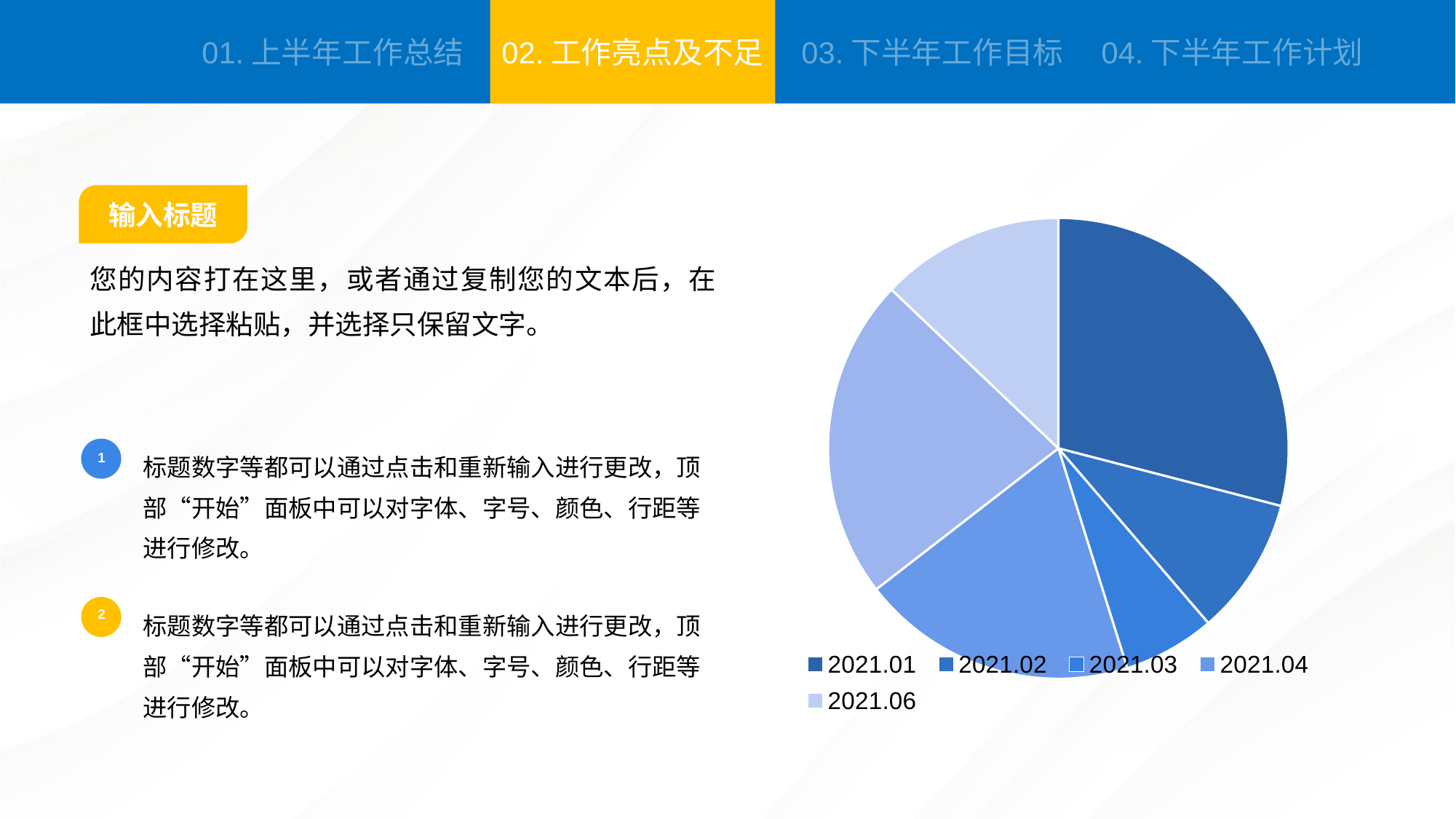

输入标题

### Chart

| Category | Sales |
|---|---|
| 2021.01 | 9.0 |
| 2021.02 | 3.0 |
| 2021.03 | 2.0 |
| 2021.04 | 6.0 |
| 2021.05 | 7.0 |
| 2021.06 | 4.0 |
您的内容打在这里，或者通过复制您的文本后，在此框中选择粘贴，并选择只保留文字。
标题数字等都可以通过点击和重新输入进行更改，顶部“开始”面板中可以对字体、字号、颜色、行距等进行修改。

1
标题数字等都可以通过点击和重新输入进行更改，顶部“开始”面板中可以对字体、字号、颜色、行距等进行修改。

2